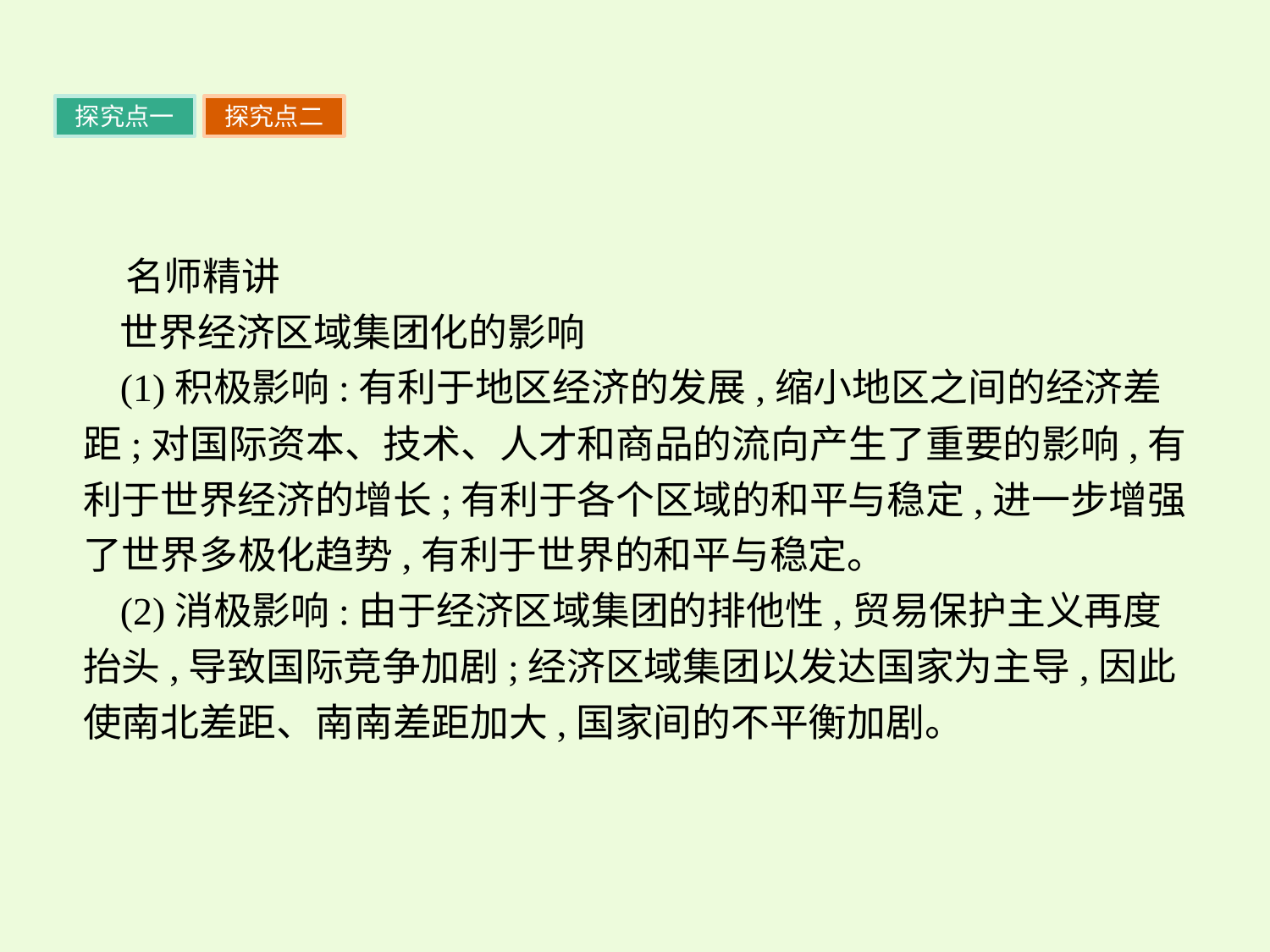

探究点一
探究点二
名师精讲
世界经济区域集团化的影响
(1)积极影响:有利于地区经济的发展,缩小地区之间的经济差距;对国际资本、技术、人才和商品的流向产生了重要的影响,有利于世界经济的增长;有利于各个区域的和平与稳定,进一步增强了世界多极化趋势,有利于世界的和平与稳定。
(2)消极影响:由于经济区域集团的排他性,贸易保护主义再度抬头,导致国际竞争加剧;经济区域集团以发达国家为主导,因此使南北差距、南南差距加大,国家间的不平衡加剧。